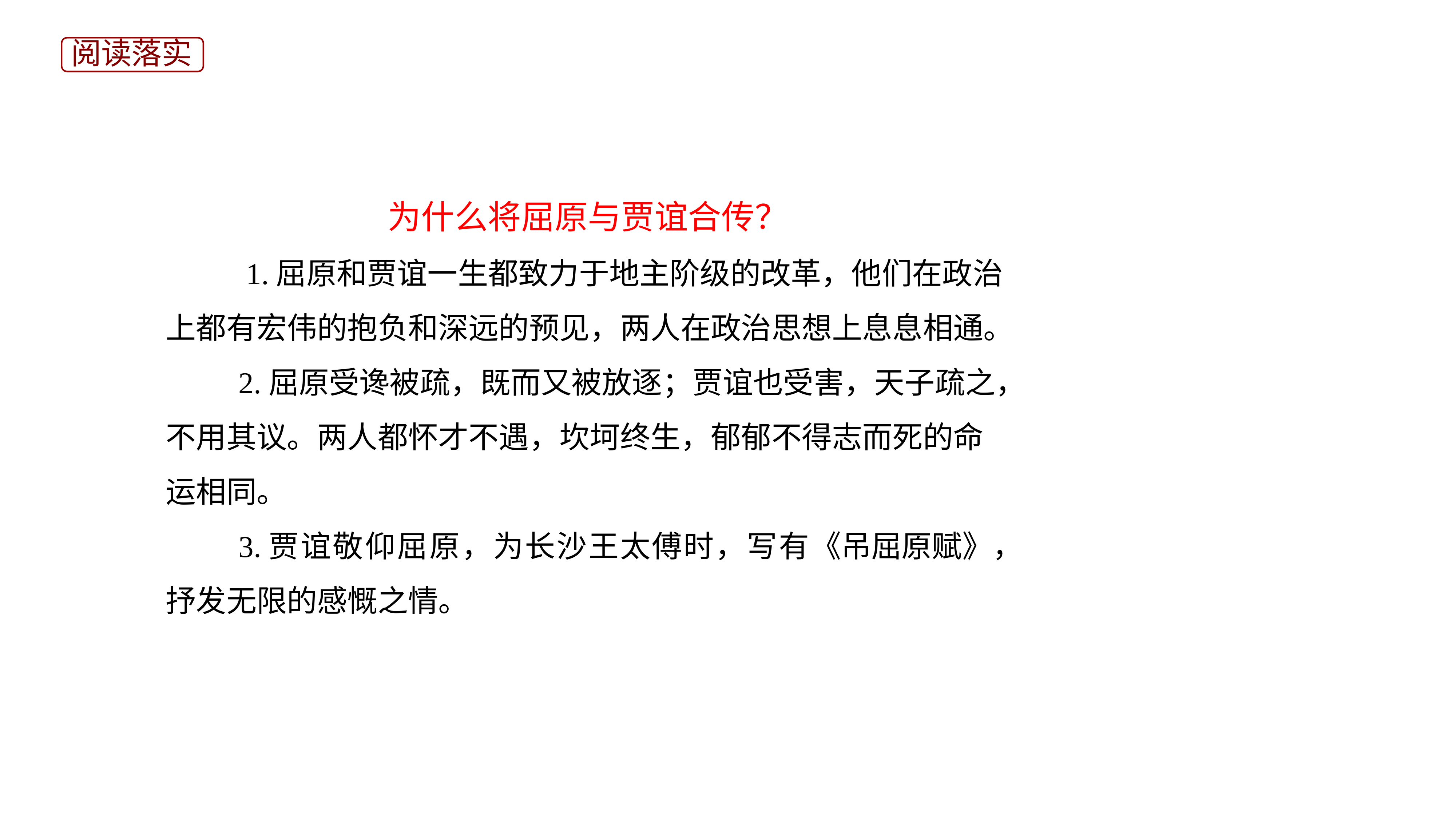

阅读落实

为什么将屈原与贾谊合传？
     1.屈原和贾谊一生都致力于地主阶级的改革，他们在政治上都有宏伟的抱负和深远的预见，两人在政治思想上息息相通。
    2.屈原受谗被疏，既而又被放逐；贾谊也受害，天子疏之，不用其议。两人都怀才不遇，坎坷终生，郁郁不得志而死的命运相同。
    3.贾谊敬仰屈原，为长沙王太傅时，写有《吊屈原赋》，抒发无限的感慨之情。